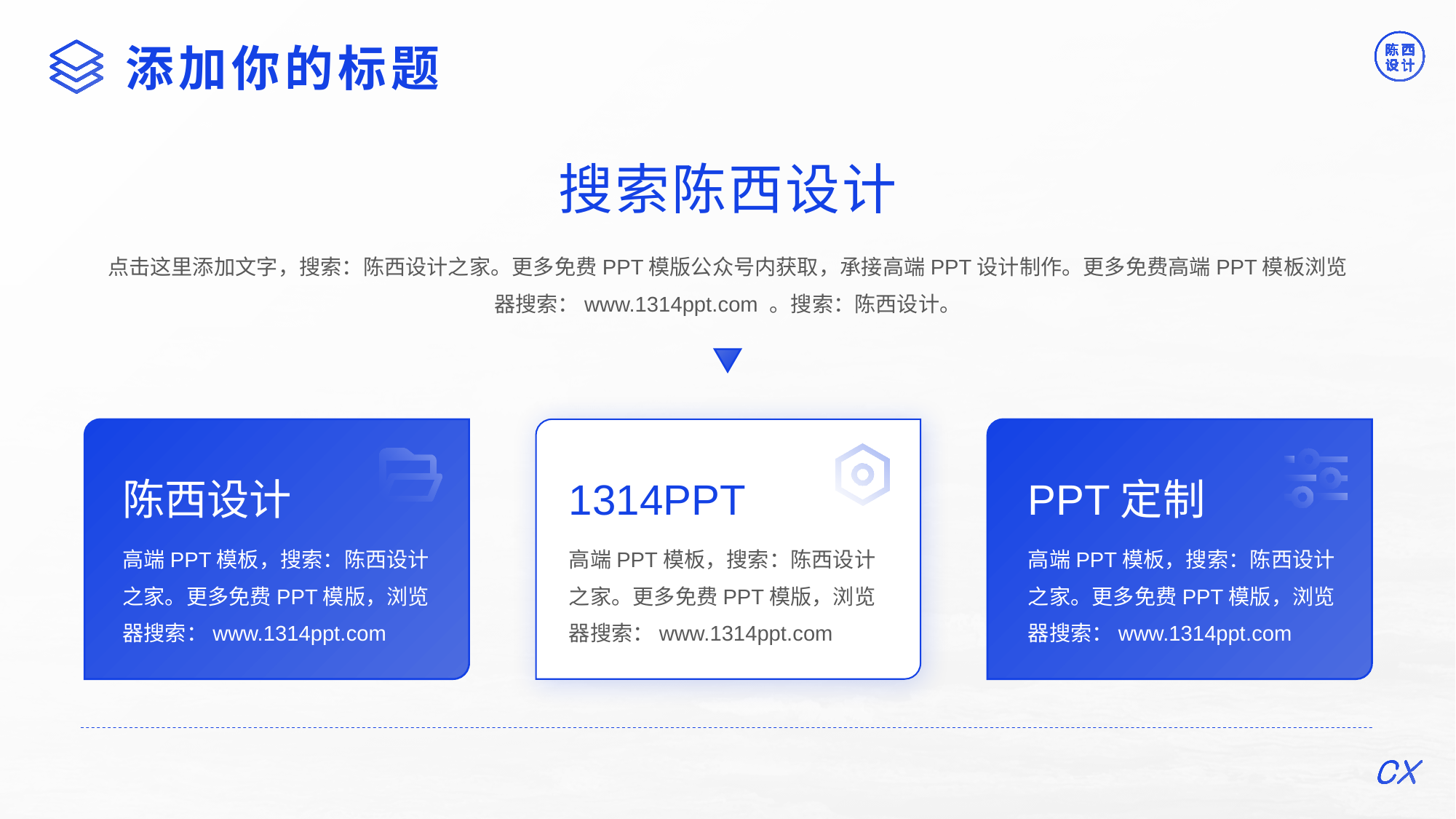

©版权所有：陈西设计之家(微信号：2090298045）
©版权所属公司：合肥陈西文化传媒科技有限公司

添加你的标题

搜索陈西设计
点击这里添加文字，搜索：陈西设计之家。更多免费PPT模版公众号内获取，承接高端PPT设计制作。更多免费高端PPT模板浏览器搜索：www.1314ppt.com 。搜索：陈西设计。

陈西设计
1314PPT
PPT定制
高端PPT模板，搜索：陈西设计之家。更多免费PPT模版，浏览器搜索：www.1314ppt.com
高端PPT模板，搜索：陈西设计之家。更多免费PPT模版，浏览器搜索：www.1314ppt.com
高端PPT模板，搜索：陈西设计之家。更多免费PPT模版，浏览器搜索：www.1314ppt.com

©版权所有：陈西设计之家(微信号：2090298045）
©版权所属公司：合肥陈西文化传媒科技有限公司